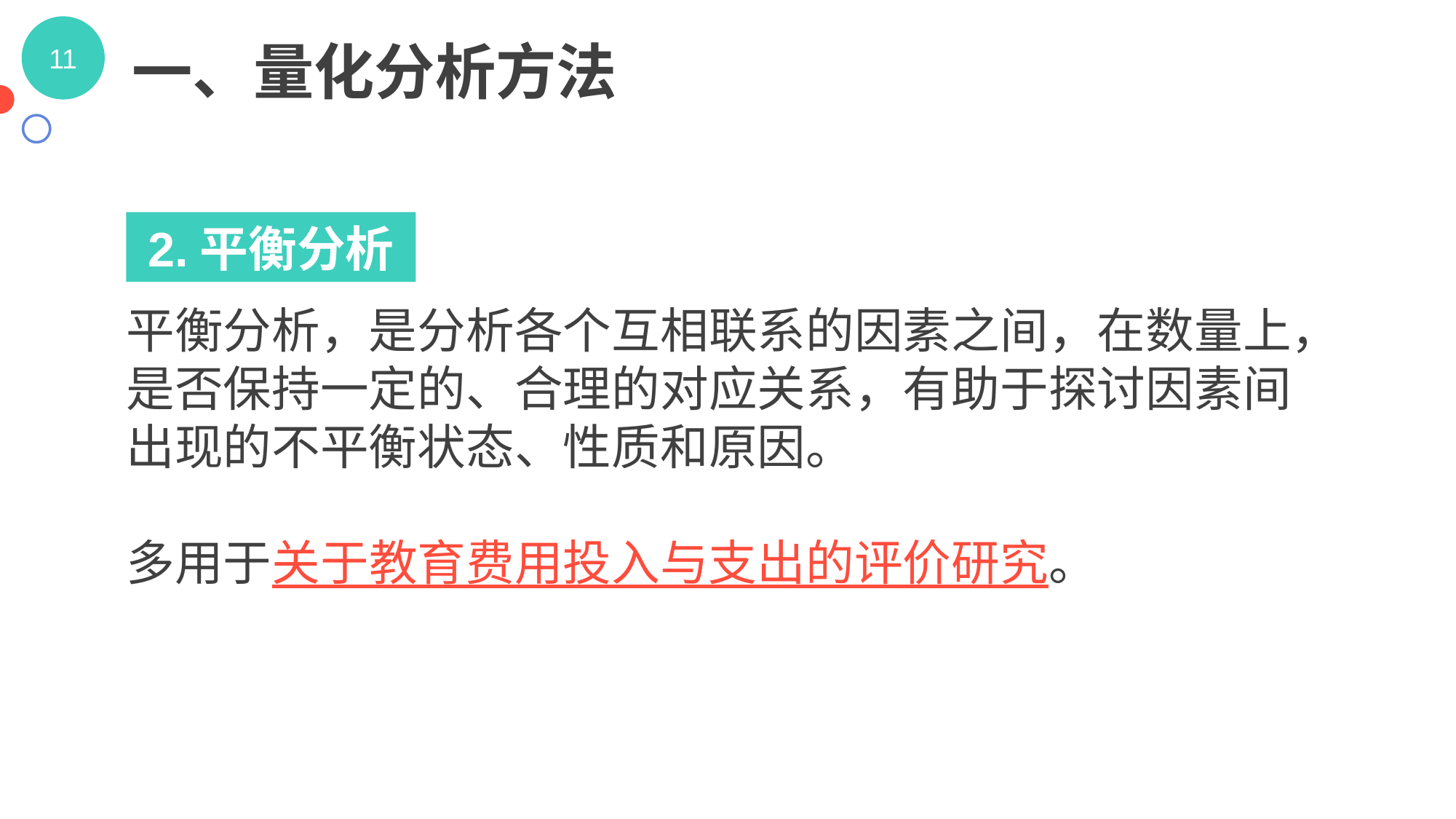

一、量化分析方法
2.平衡分析
平衡分析，是分析各个互相联系的因素之间，在数量上，是否保持一定的、合理的对应关系，有助于探讨因素间出现的不平衡状态、性质和原因。

多用于关于教育费用投入与支出的评价研究。